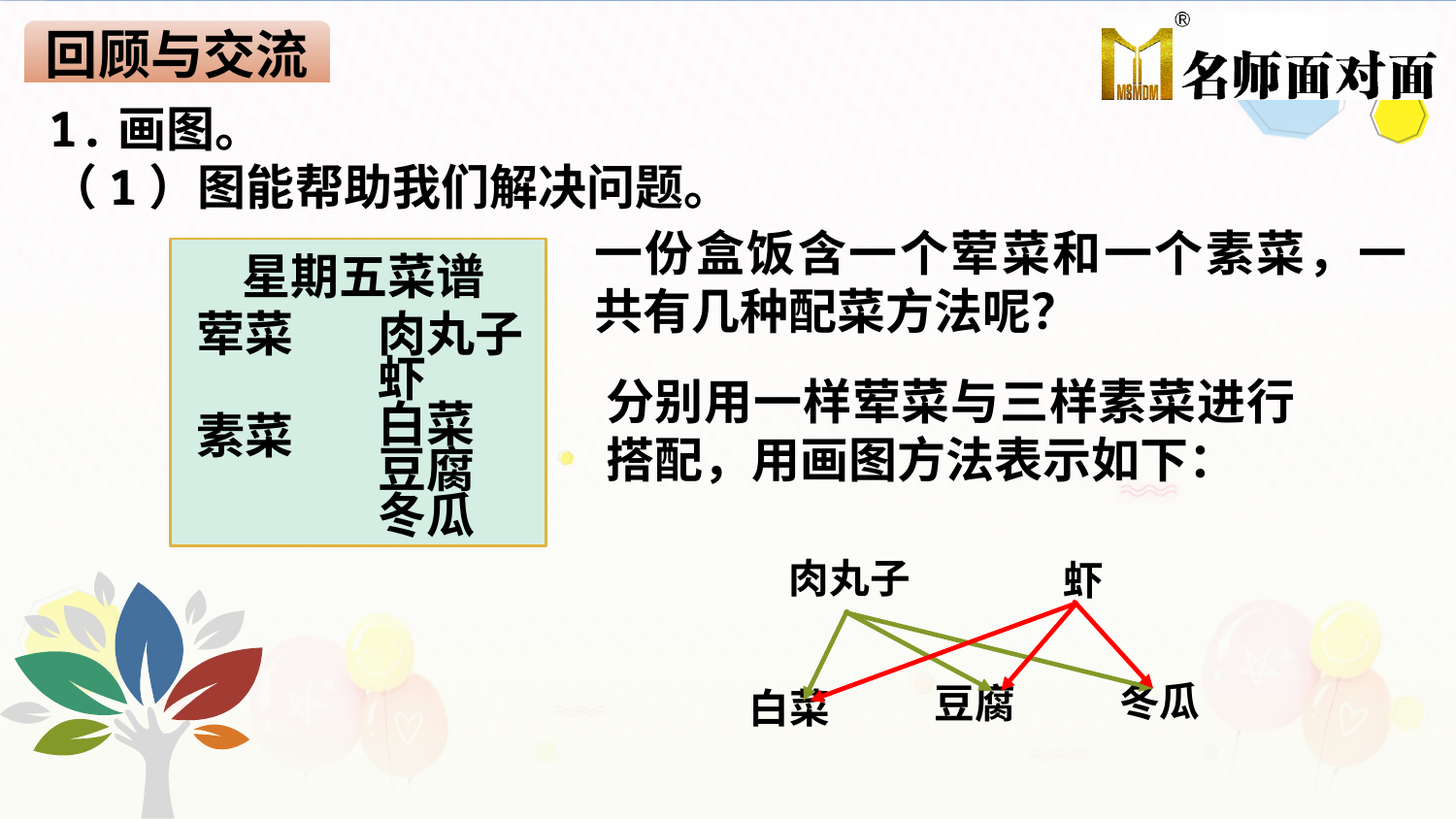

回顾与交流
1.画图。
（1）图能帮助我们解决问题。
一份盒饭含一个荤菜和一个素菜，一共有几种配菜方法呢？

星期五菜谱
肉丸子
荤菜
虾
白菜
素菜
豆腐
冬瓜
分别用一样荤菜与三样素菜进行搭配，用画图方法表示如下：
肉丸子
虾
冬瓜
豆腐
白菜